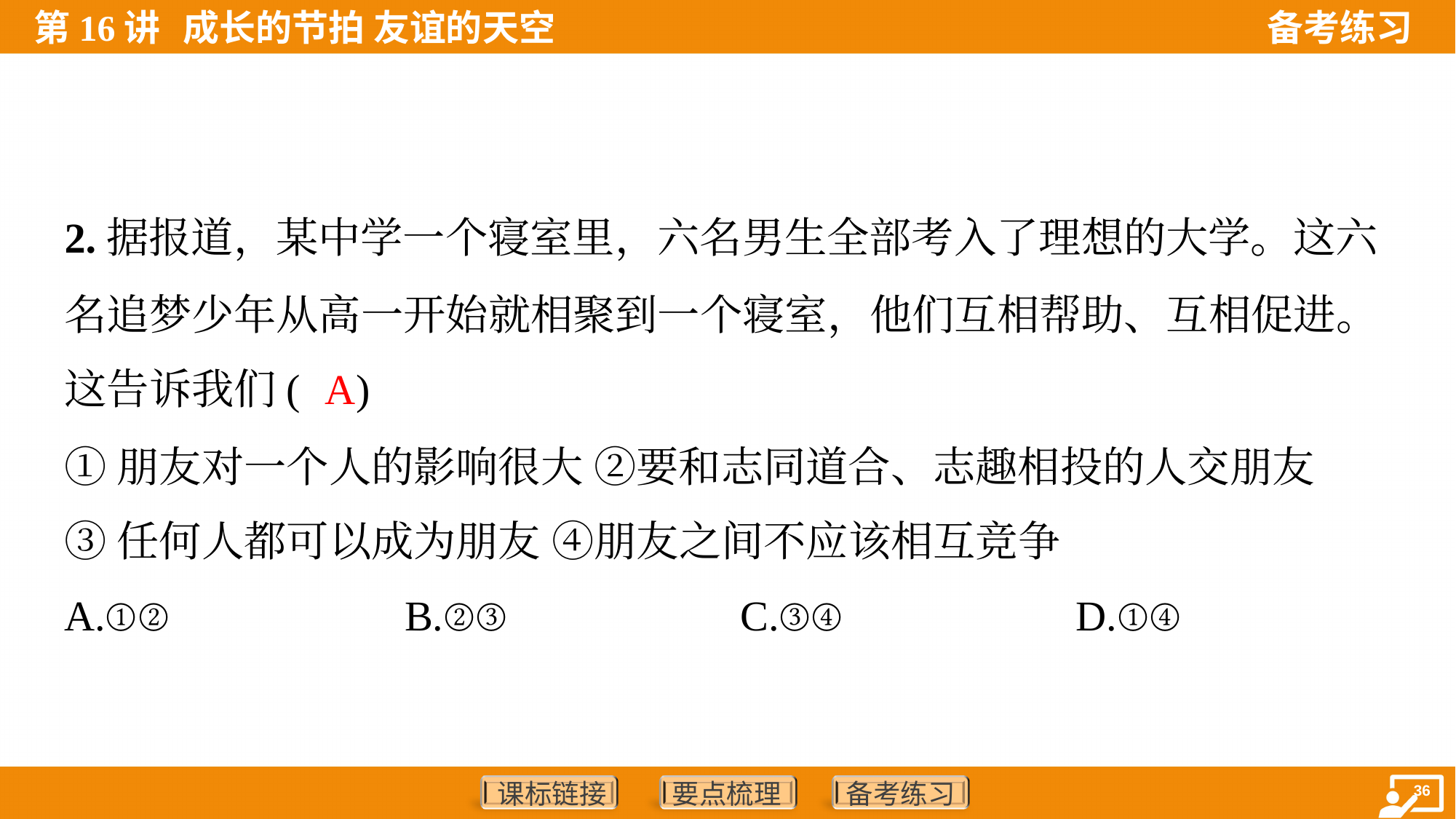

2.据报道，某中学一个寝室里，六名男生全部考入了理想的大学。这六
名追梦少年从高一开始就相聚到一个寝室，他们互相帮助、互相促进。
这告诉我们(     )
A
①朋友对一个人的影响很大 ②要和志同道合、志趣相投的人交朋友
③任何人都可以成为朋友 ④朋友之间不应该相互竞争
A.①②	B.②③	C.③④	D.①④